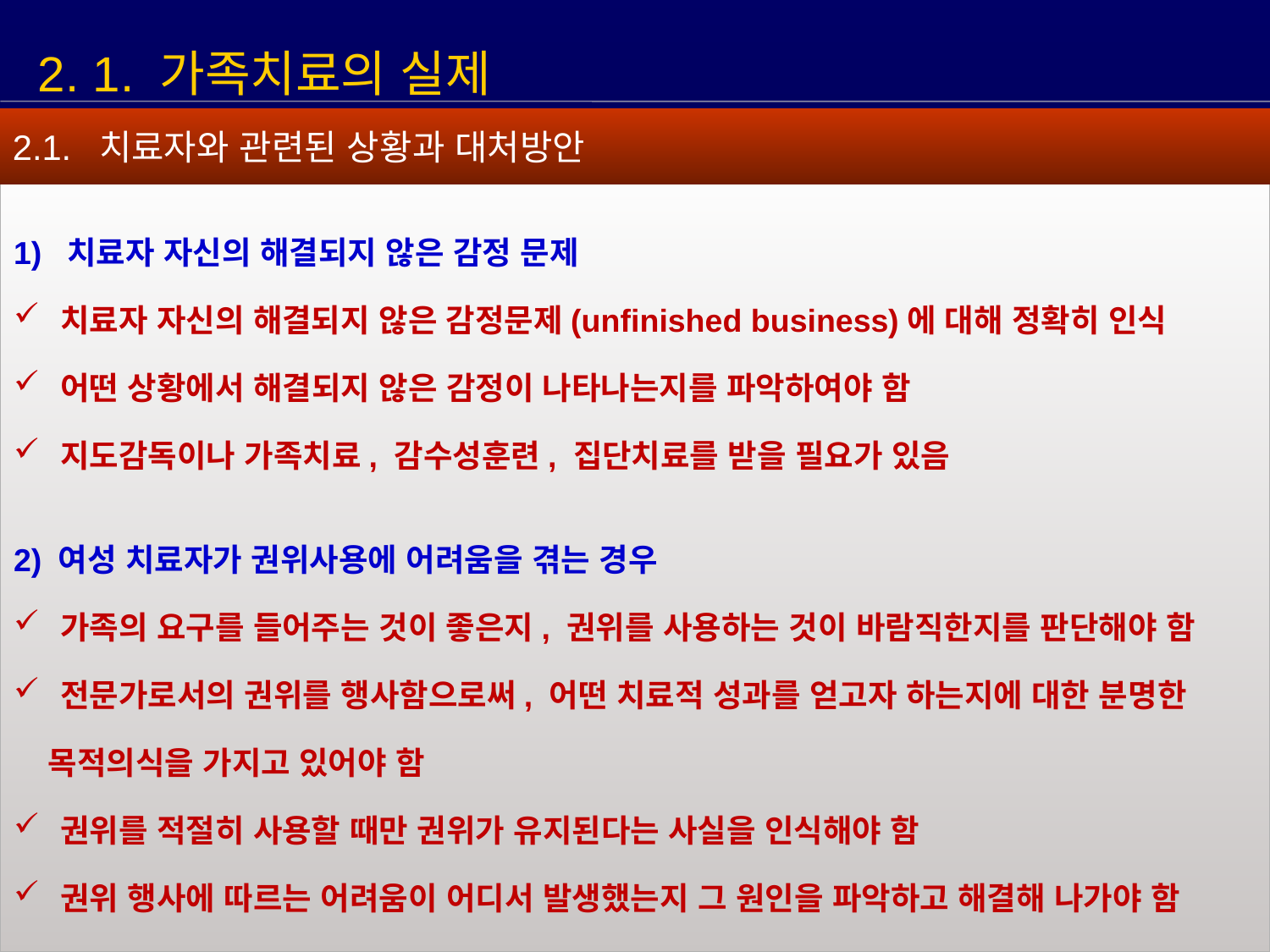

2. 1. 가족치료의 실제

2.1.  치료자와 관련된 상황과 대처방안
1)  치료자 자신의 해결되지 않은 감정 문제
 치료자 자신의 해결되지 않은 감정문제(unfinished business)에 대해 정확히 인식
 어떤 상황에서 해결되지 않은 감정이 나타나는지를 파악하여야 함
 지도감독이나 가족치료, 감수성훈련, 집단치료를 받을 필요가 있음

2) 여성 치료자가 권위사용에 어려움을 겪는 경우
 가족의 요구를 들어주는 것이 좋은지, 권위를 사용하는 것이 바람직한지를 판단해야 함
 전문가로서의 권위를 행사함으로써, 어떤 치료적 성과를 얻고자 하는지에 대한 분명한
   목적의식을 가지고 있어야 함
 권위를 적절히 사용할 때만 권위가 유지된다는 사실을 인식해야 함
 권위 행사에 따르는 어려움이 어디서 발생했는지 그 원인을 파악하고 해결해 나가야 함